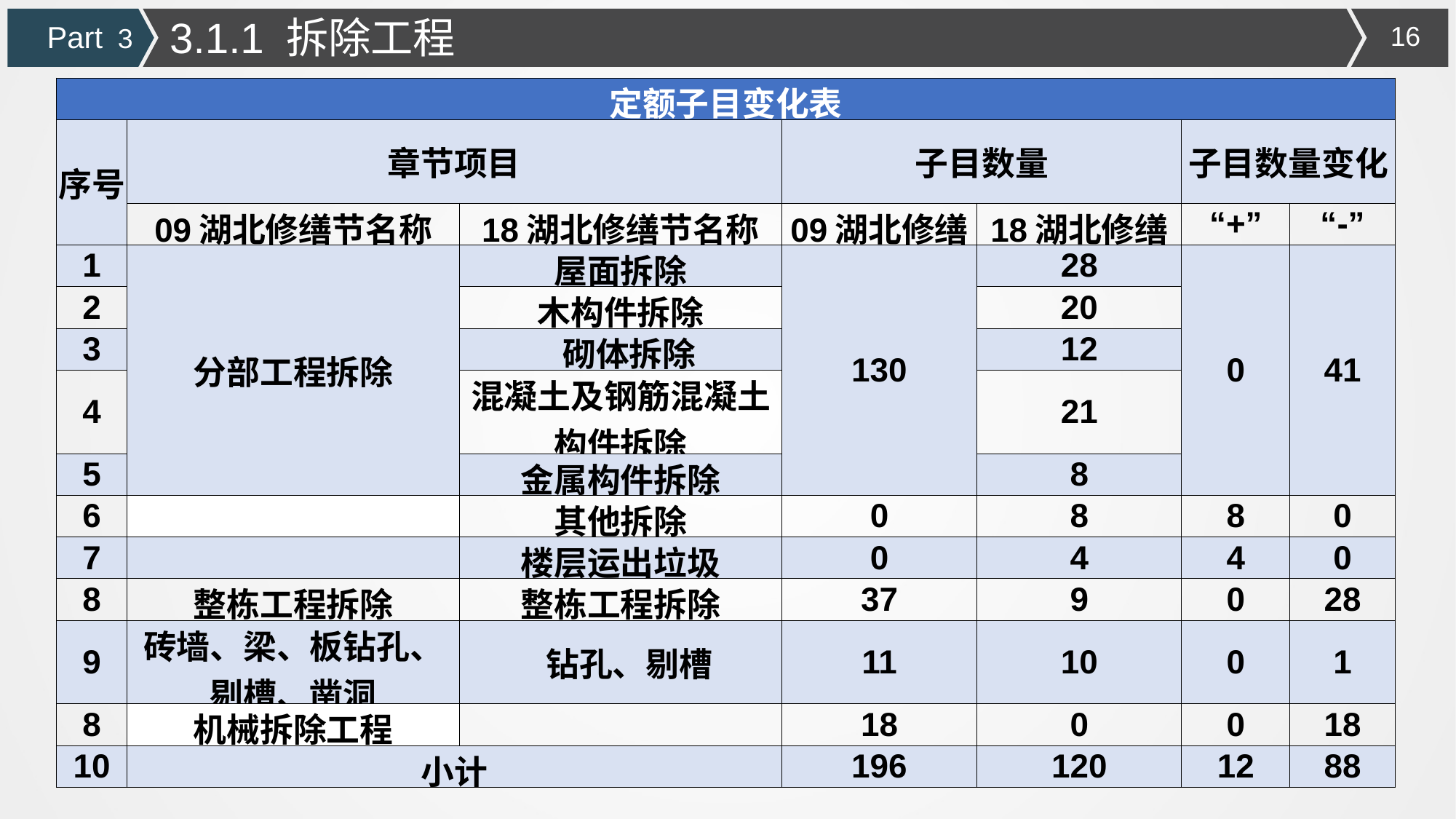

3.1.1 拆除工程
Part  3
| 定额子目变化表 |  |  |  |  |  |  |
| --- | --- | --- | --- | --- | --- | --- |
| 序号 | 章节项目 |  | 子目数量 |  | 子目数量变化 |  |
|  | 09湖北修缮节名称 | 18湖北修缮节名称 | 09湖北修缮 | 18湖北修缮 | “+” | “-” |
| 1 | 分部工程拆除 | 屋面拆除 | 130 | 28 | 0 | 41 |
| 2 |  | 木构件拆除 |  | 20 |  |  |
| 3 |  | 砌体拆除 |  | 12 |  |  |
| 4 |  | 混凝土及钢筋混凝土构件拆除 |  | 21 |  |  |
| 5 |  | 金属构件拆除 |  | 8 |  |  |
| 6 |  | 其他拆除 | 0 | 8 | 8 | 0 |
| 7 |  | 楼层运出垃圾 | 0 | 4 | 4 | 0 |
| 8 | 整栋工程拆除 | 整栋工程拆除 | 37 | 9 | 0 | 28 |
| 9 | 砖墙、梁、板钻孔、剔槽、凿洞 | 钻孔、剔槽 | 11 | 10 | 0 | 1 |
| 8 | 机械拆除工程 |  | 18 | 0 | 0 | 18 |
| 10 | 小计 |  | 196 | 120 | 12 | 88 |